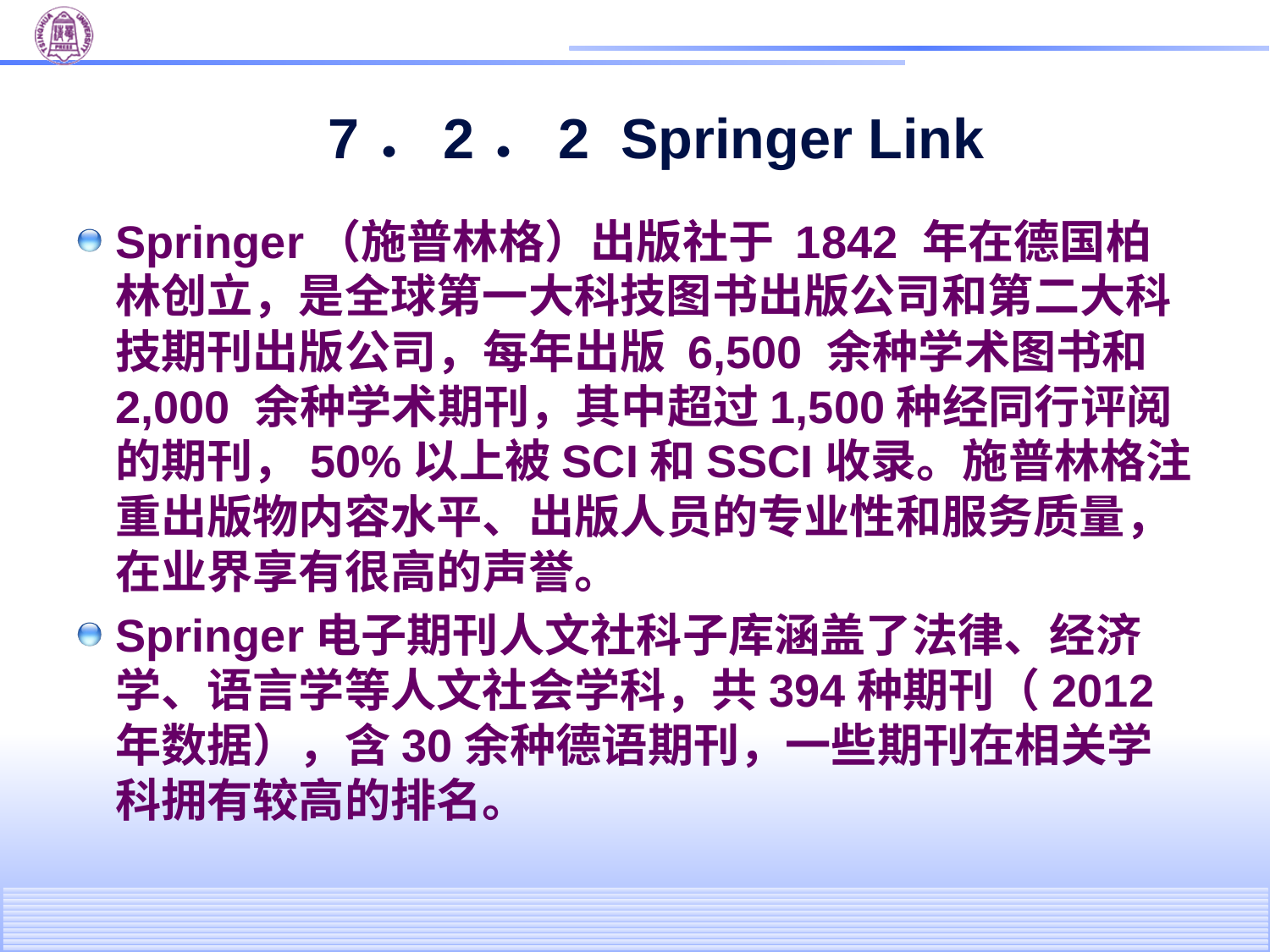

# 7．2．2  Springer Link
Springer（施普林格）出版社于 1842 年在德国柏林创立，是全球第一大科技图书出版公司和第二大科技期刊出版公司，每年出版 6,500 余种学术图书和 2,000 余种学术期刊，其中超过1,500种经同行评阅的期刊，50%以上被SCI和SSCI收录。施普林格注重出版物内容水平、出版人员的专业性和服务质量，在业界享有很高的声誉。
Springer电子期刊人文社科子库涵盖了法律、经济学、语言学等人文社会学科，共394种期刊（2012年数据），含30余种德语期刊，一些期刊在相关学科拥有较高的排名。